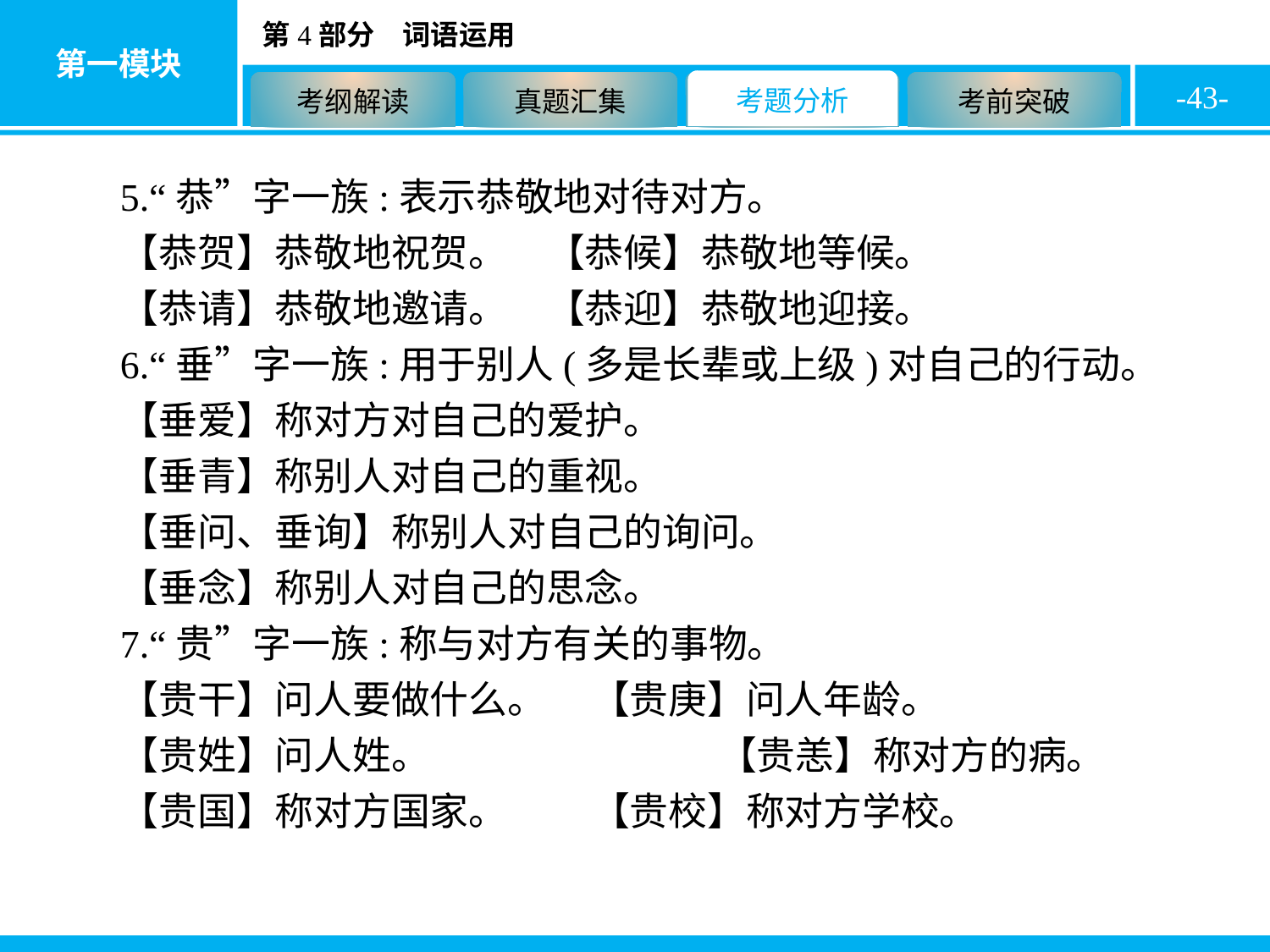

-43-
5.“恭”字一族:表示恭敬地对待对方。
【恭贺】恭敬地祝贺。　【恭候】恭敬地等候。
【恭请】恭敬地邀请。　【恭迎】恭敬地迎接。
6.“垂”字一族:用于别人(多是长辈或上级)对自己的行动。
【垂爱】称对方对自己的爱护。
【垂青】称别人对自己的重视。
【垂问、垂询】称别人对自己的询问。
【垂念】称别人对自己的思念。
7.“贵”字一族:称与对方有关的事物。
【贵干】问人要做什么。　	【贵庚】问人年龄。
【贵姓】问人姓。　		【贵恙】称对方的病。
【贵国】称对方国家。　	【贵校】称对方学校。